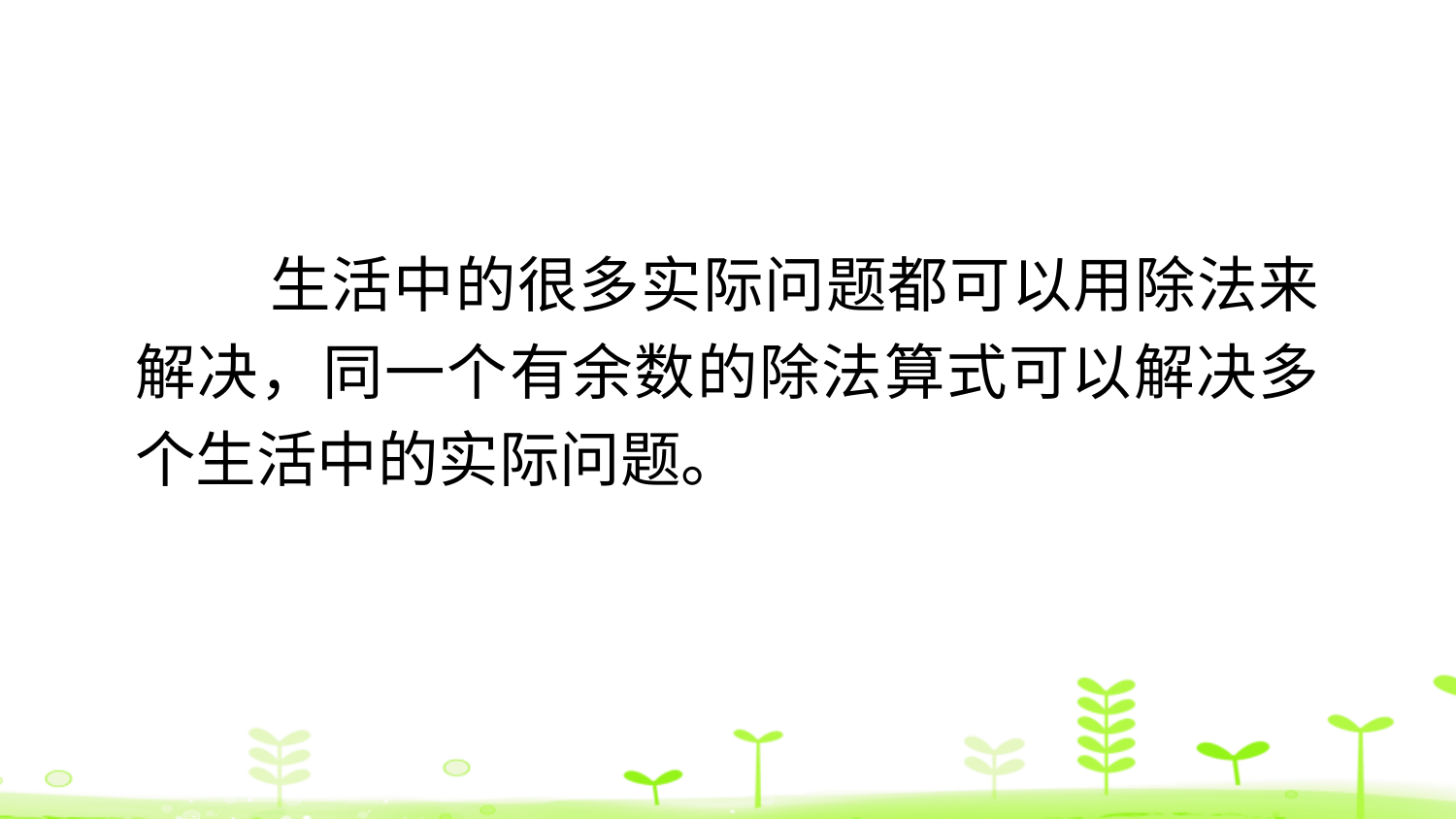

生活中的很多实际问题都可以用除法来解决，同一个有余数的除法算式可以解决多个生活中的实际问题。